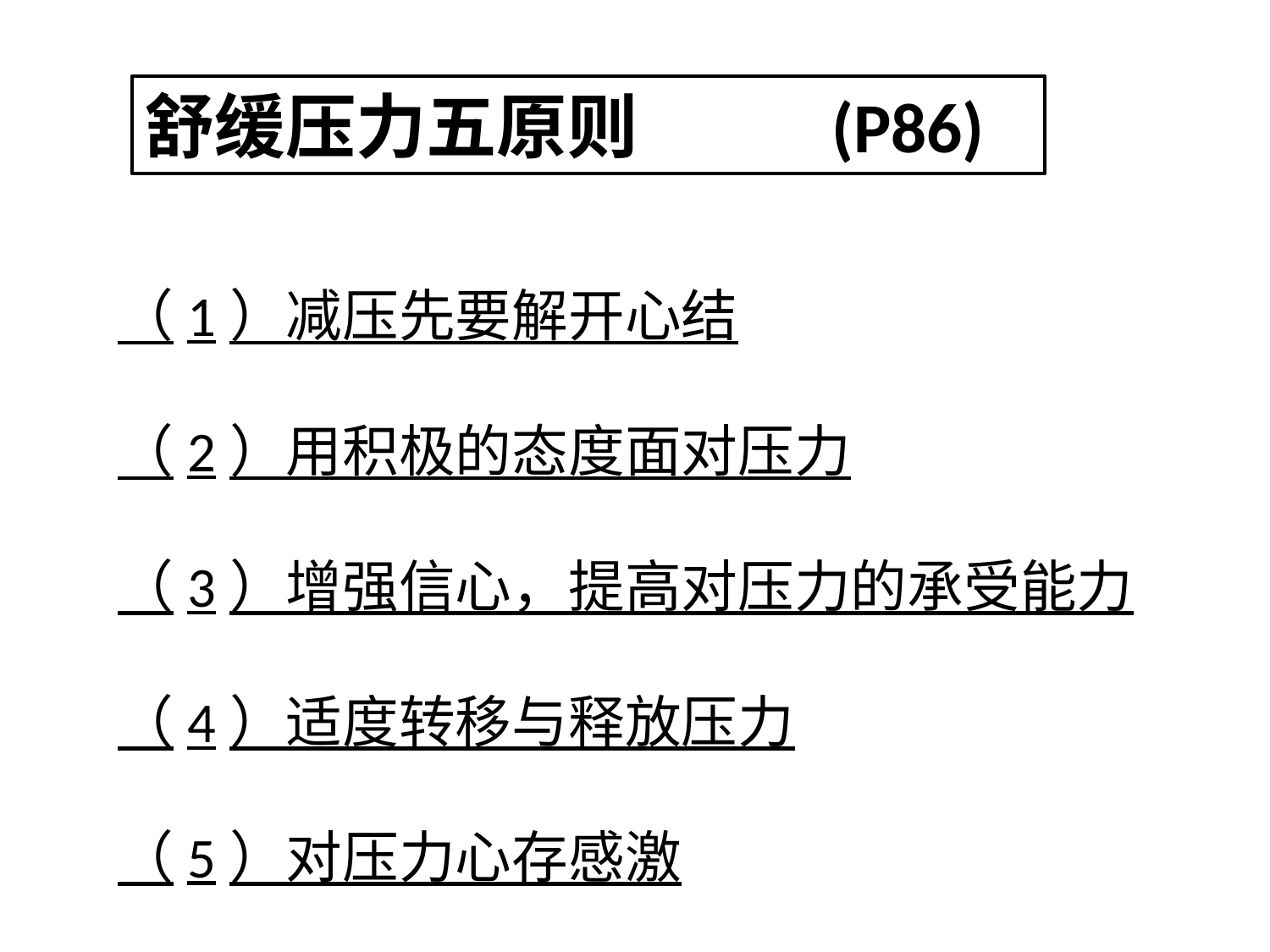

舒缓压力五原则           (P86)
（1）减压先要解开心结
（2）用积极的态度面对压力
（3）增强信心，提高对压力的承受能力
（4）适度转移与释放压力
（5）对压力心存感激